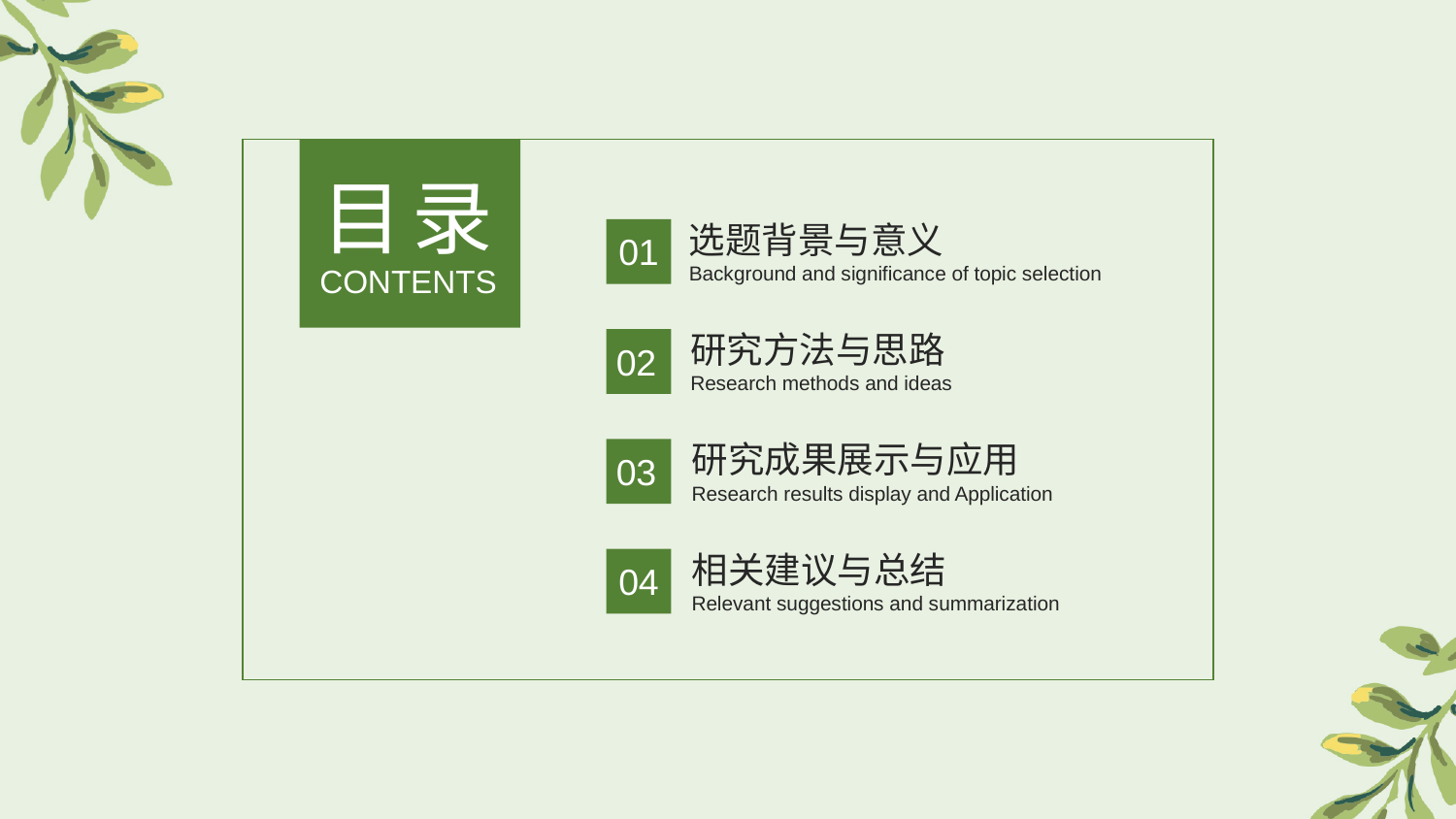

目 录
CONTENTS
选题背景与意义
Background and significance of topic selection

01
研究方法与思路
Research methods and ideas

02
研究成果展示与应用
Research results display and Application

03
相关建议与总结
Relevant suggestions and summarization

04